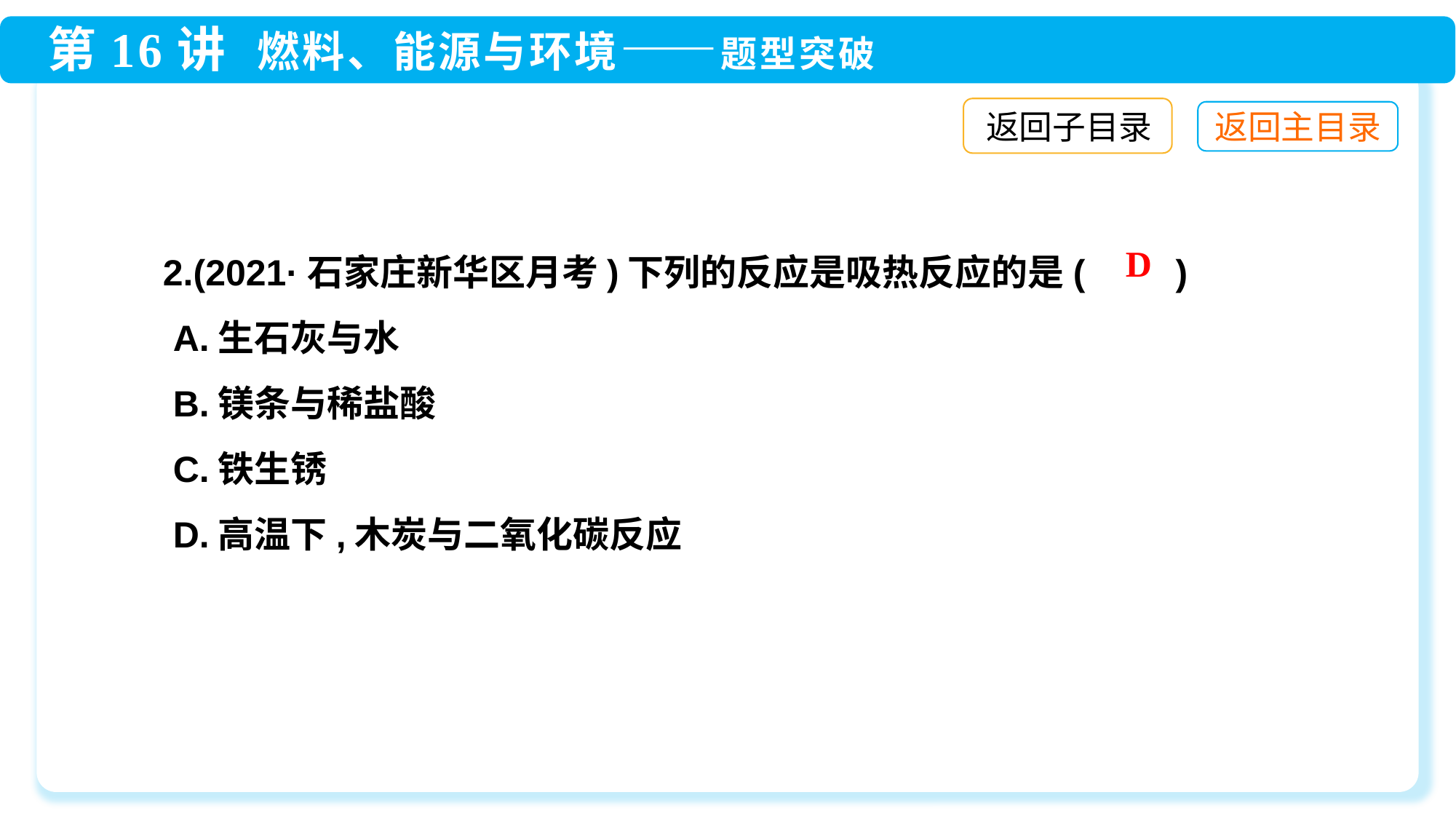

返回子目录
2.(2021·石家庄新华区月考)下列的反应是吸热反应的是(　　)
 A.生石灰与水
 B.镁条与稀盐酸
 C.铁生锈
 D.高温下,木炭与二氧化碳反应
D